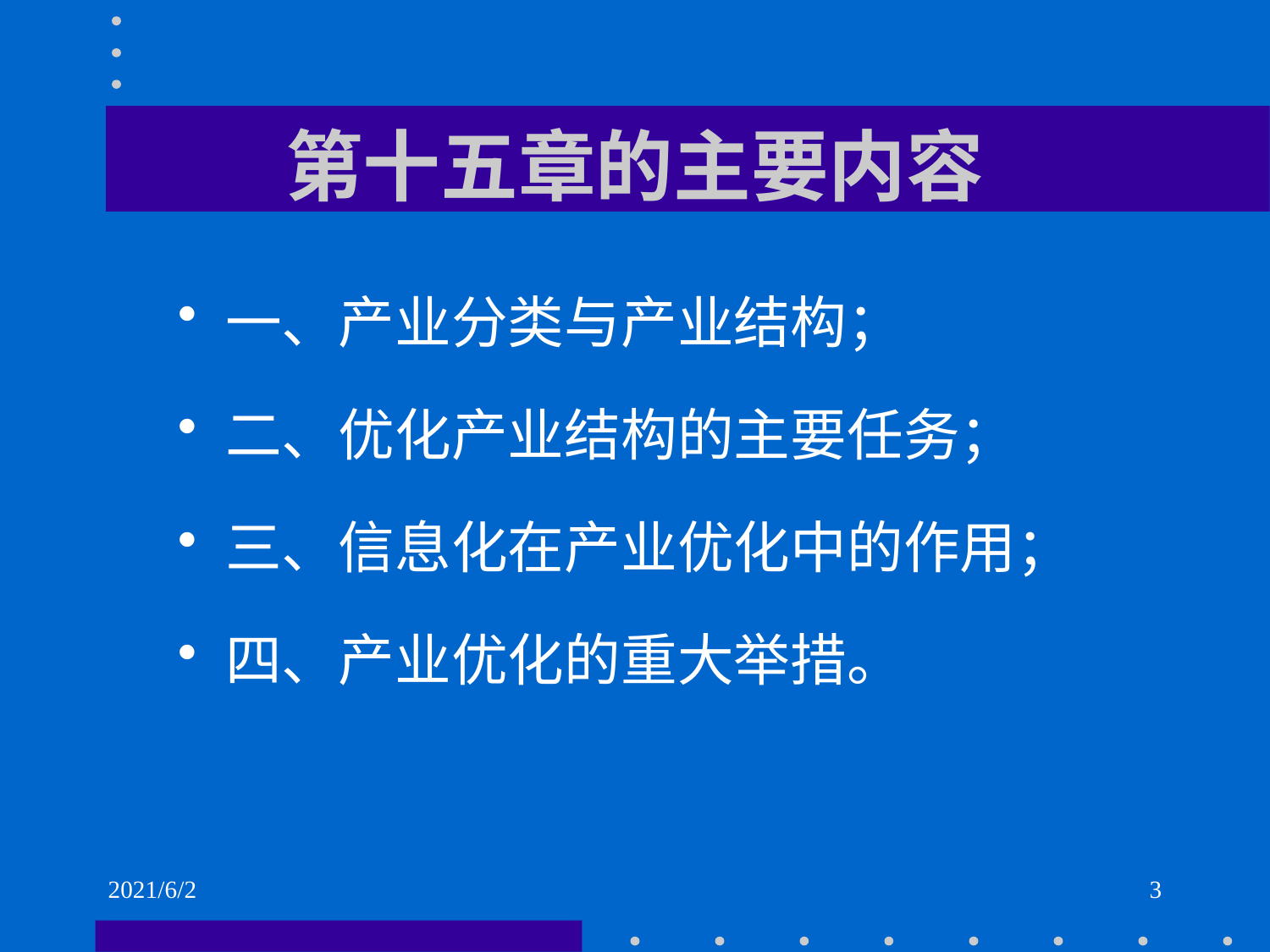

# 第十五章的主要内容
一、产业分类与产业结构；
二、优化产业结构的主要任务；
三、信息化在产业优化中的作用；
四、产业优化的重大举措。

2021/6/2
3